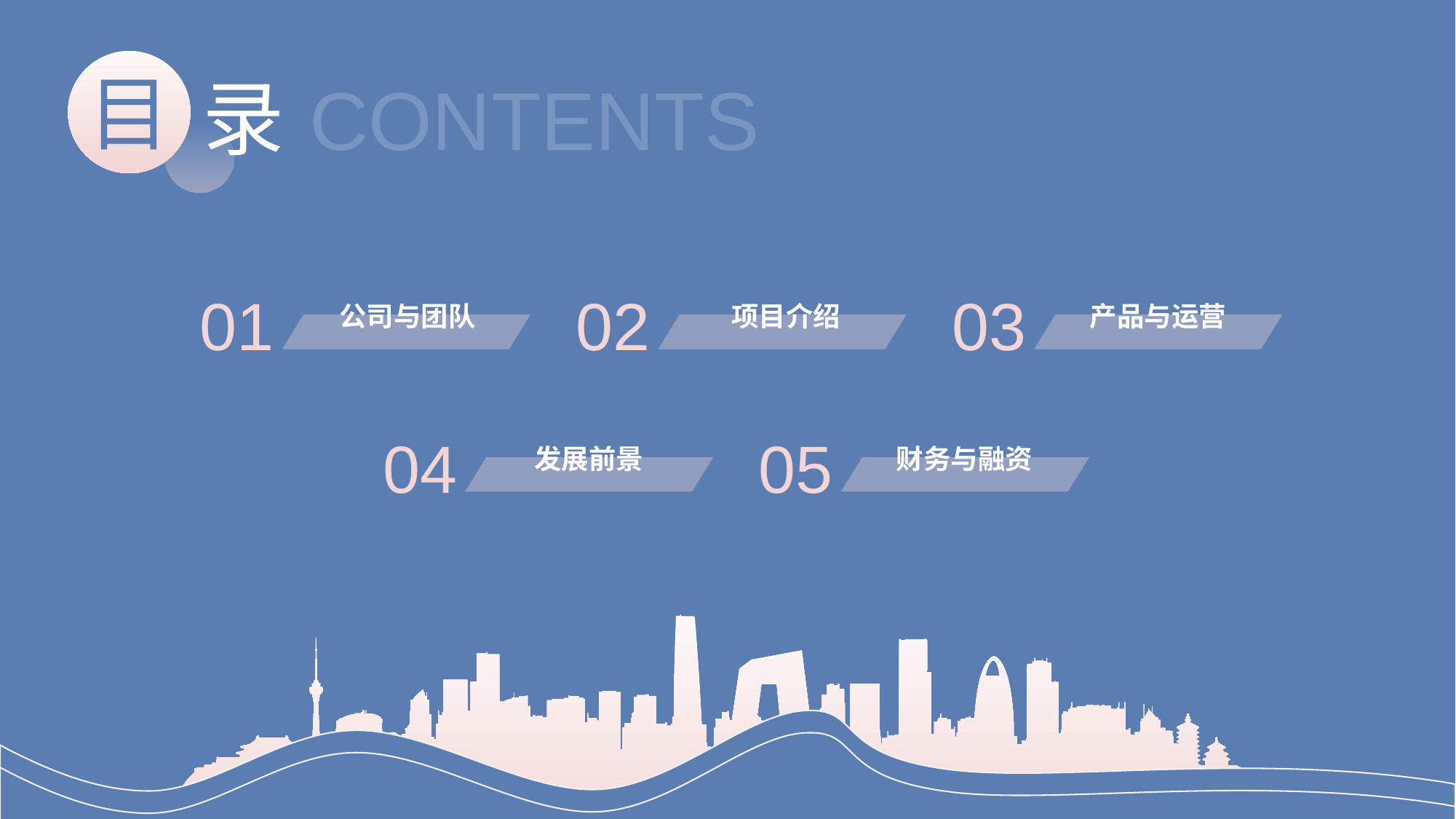

目
录
CONTENTS

01
公司与团队

02
项目介绍

03
产品与运营

04
发展前景

05
财务与融资